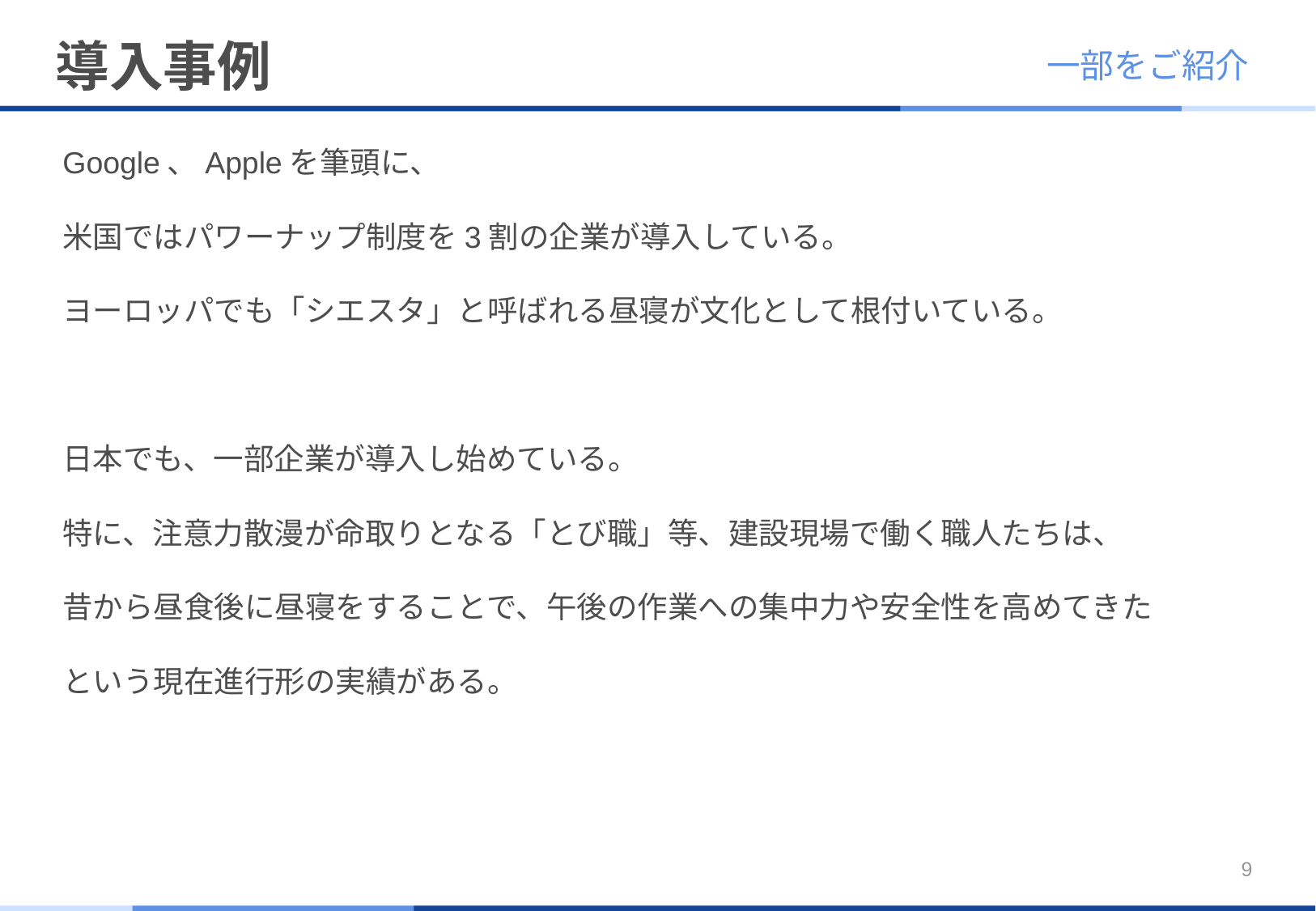

# 導入事例
一部をご紹介
Google、Appleを筆頭に、
米国ではパワーナップ制度を3割の企業が導入している。
ヨーロッパでも「シエスタ」と呼ばれる昼寝が文化として根付いている。

日本でも、一部企業が導入し始めている。
特に、注意力散漫が命取りとなる「とび職」等、建設現場で働く職人たちは、
昔から昼食後に昼寝をすることで、午後の作業への集中力や安全性を高めてきた
という現在進行形の実績がある。
9